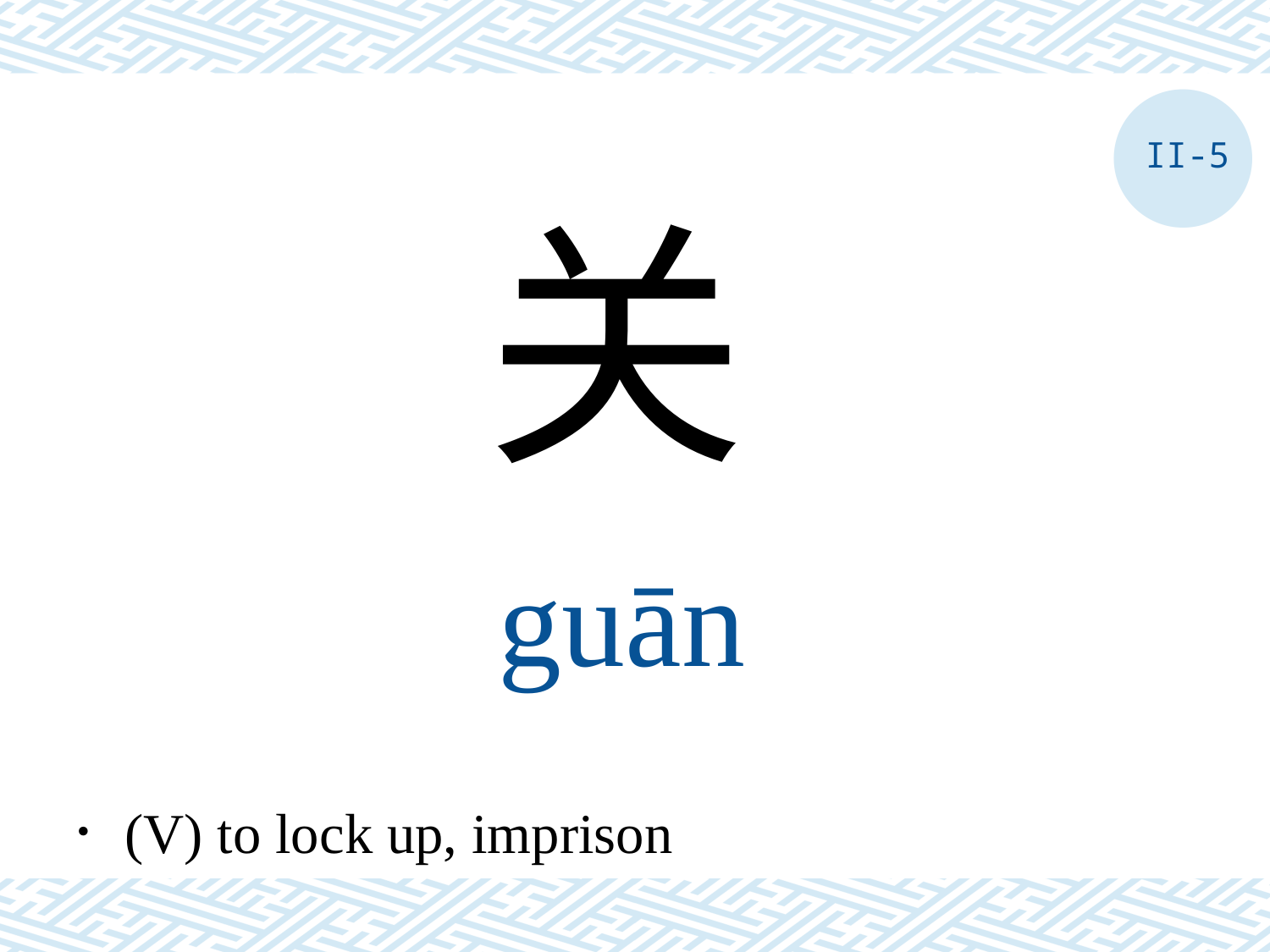

II-5

关
guān
．(V) to lock up, imprison